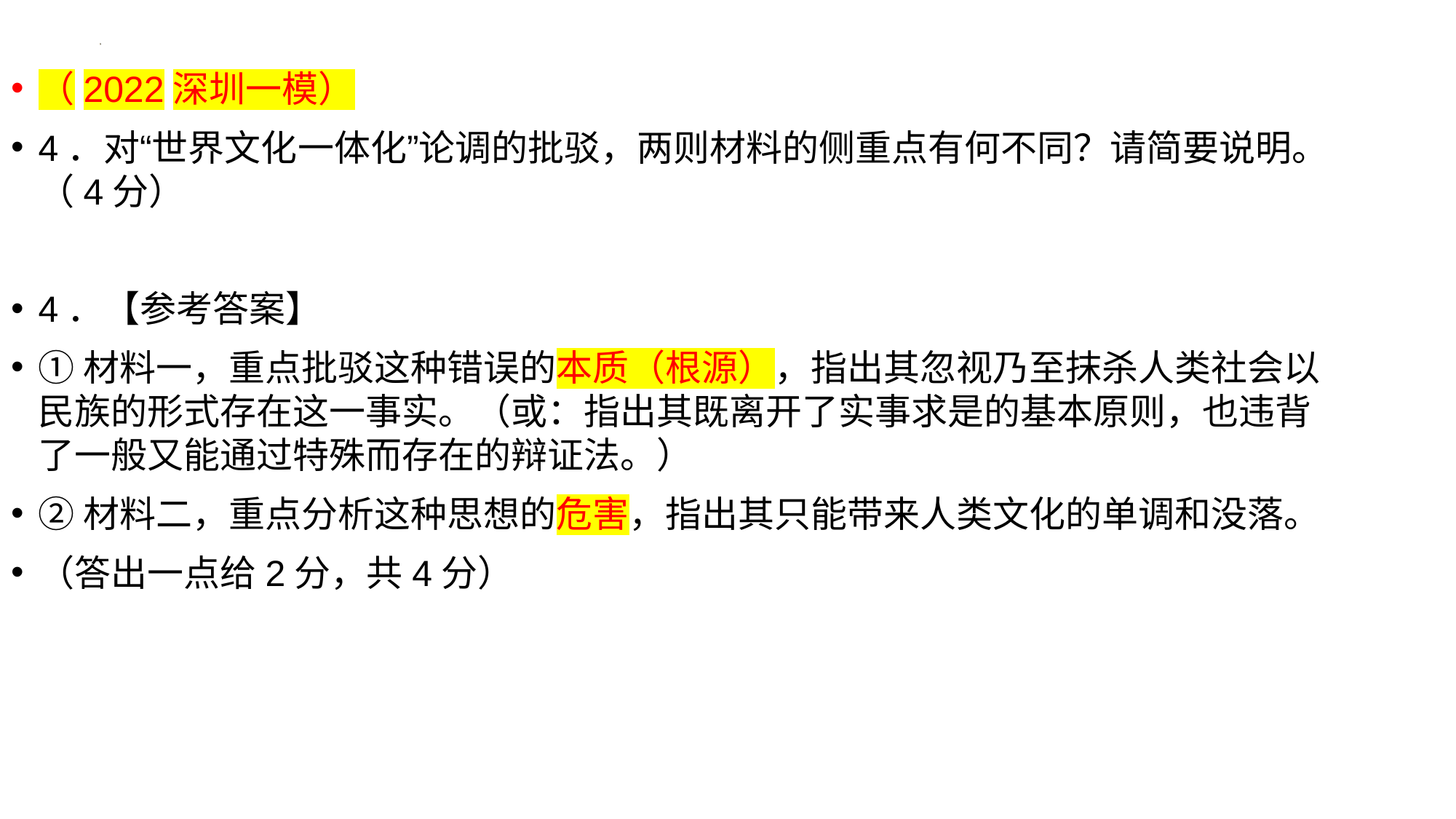

（2022深圳一模）
4．对“世界文化一体化”论调的批驳，两则材料的侧重点有何不同？请简要说明。（4分）

4．【参考答案】
①材料一，重点批驳这种错误的本质（根源），指出其忽视乃至抹杀人类社会以民族的形式存在这一事实。（或：指出其既离开了实事求是的基本原则，也违背了一般又能通过特殊而存在的辩证法。）
②材料二，重点分析这种思想的危害，指出其只能带来人类文化的单调和没落。
（答出一点给2分，共4分）